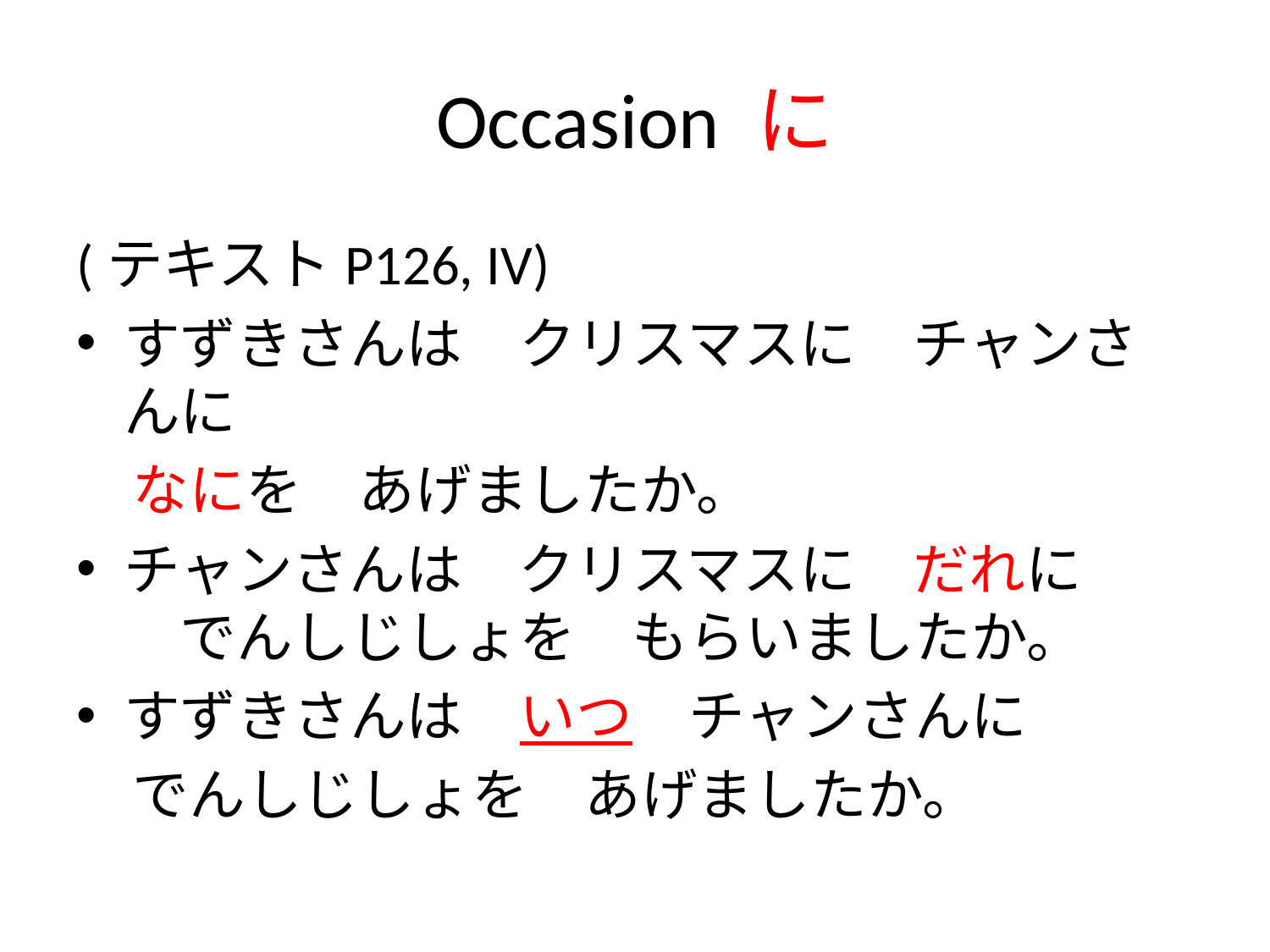

# Occasion に
(テキストP126, IV)
すずきさんは　クリスマスに　チャンさんに
　なにを　あげましたか。
チャンさんは　クリスマスに　だれに　　でんしじしょを　もらいましたか。
すずきさんは　いつ　チャンさんに
　でんしじしょを　あげましたか。